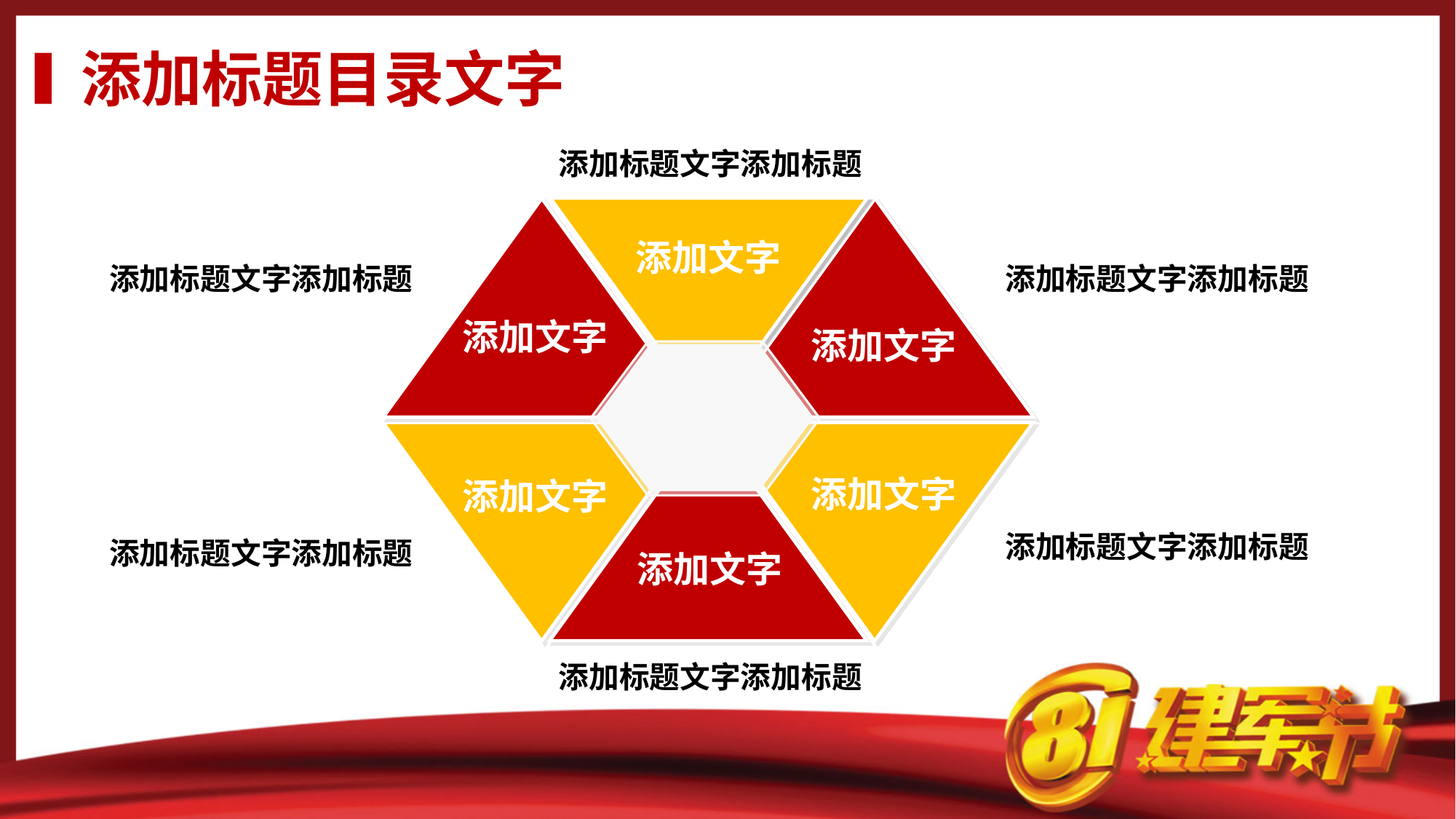

添加标题目录文字

添加标题文字添加标题

添加文字
添加文字
添加文字

添加文字
添加文字
添加文字
添加标题文字添加标题
添加标题文字添加标题
添加标题文字添加标题
添加标题文字添加标题
添加标题文字添加标题